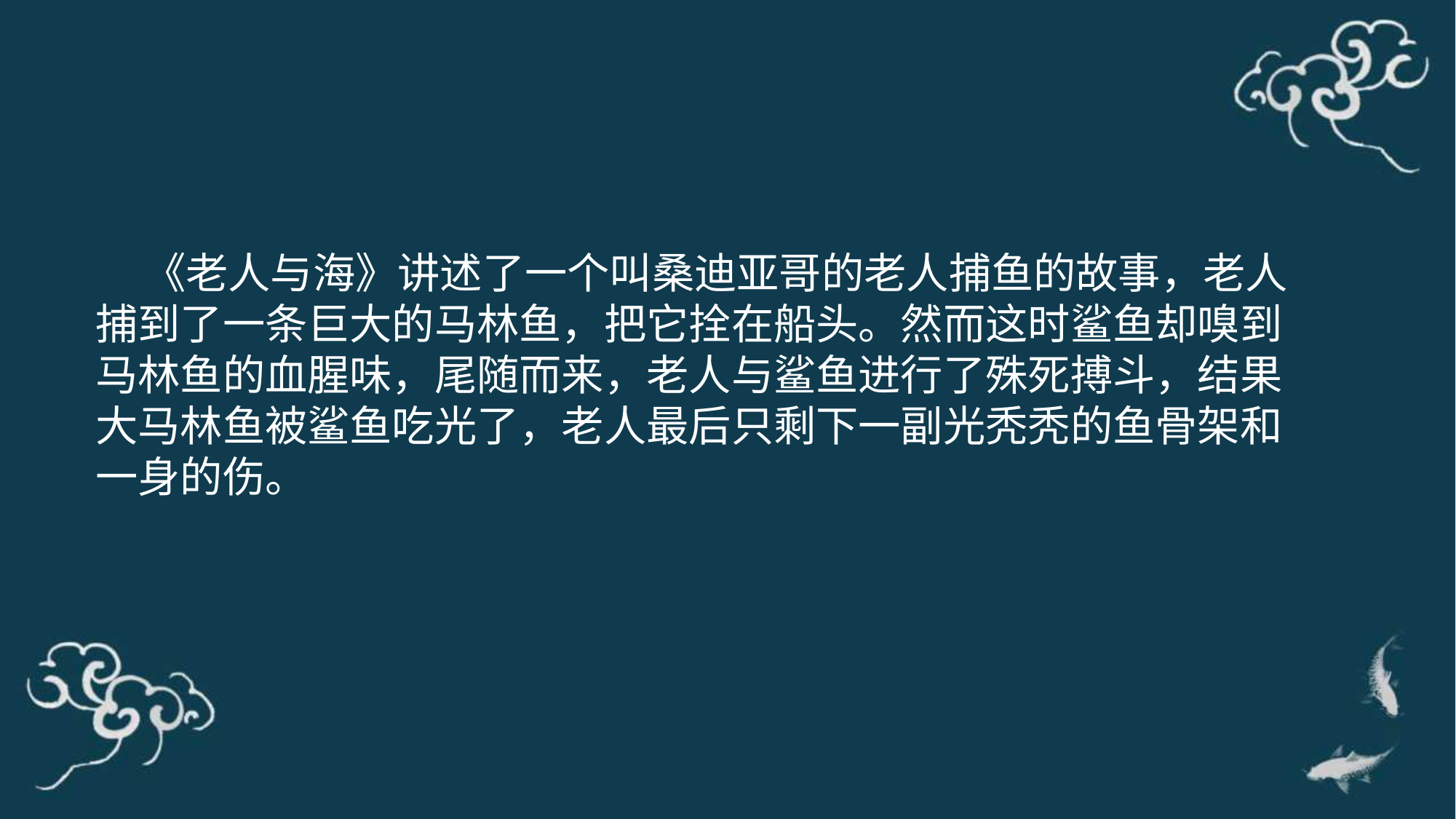

《老人与海》讲述了一个叫桑迪亚哥的老人捕鱼的故事，老人捕到了一条巨大的马林鱼，把它拴在船头。然而这时鲨鱼却嗅到马林鱼的血腥味，尾随而来，老人与鲨鱼进行了殊死搏斗，结果大马林鱼被鲨鱼吃光了，老人最后只剩下一副光秃秃的鱼骨架和一身的伤。